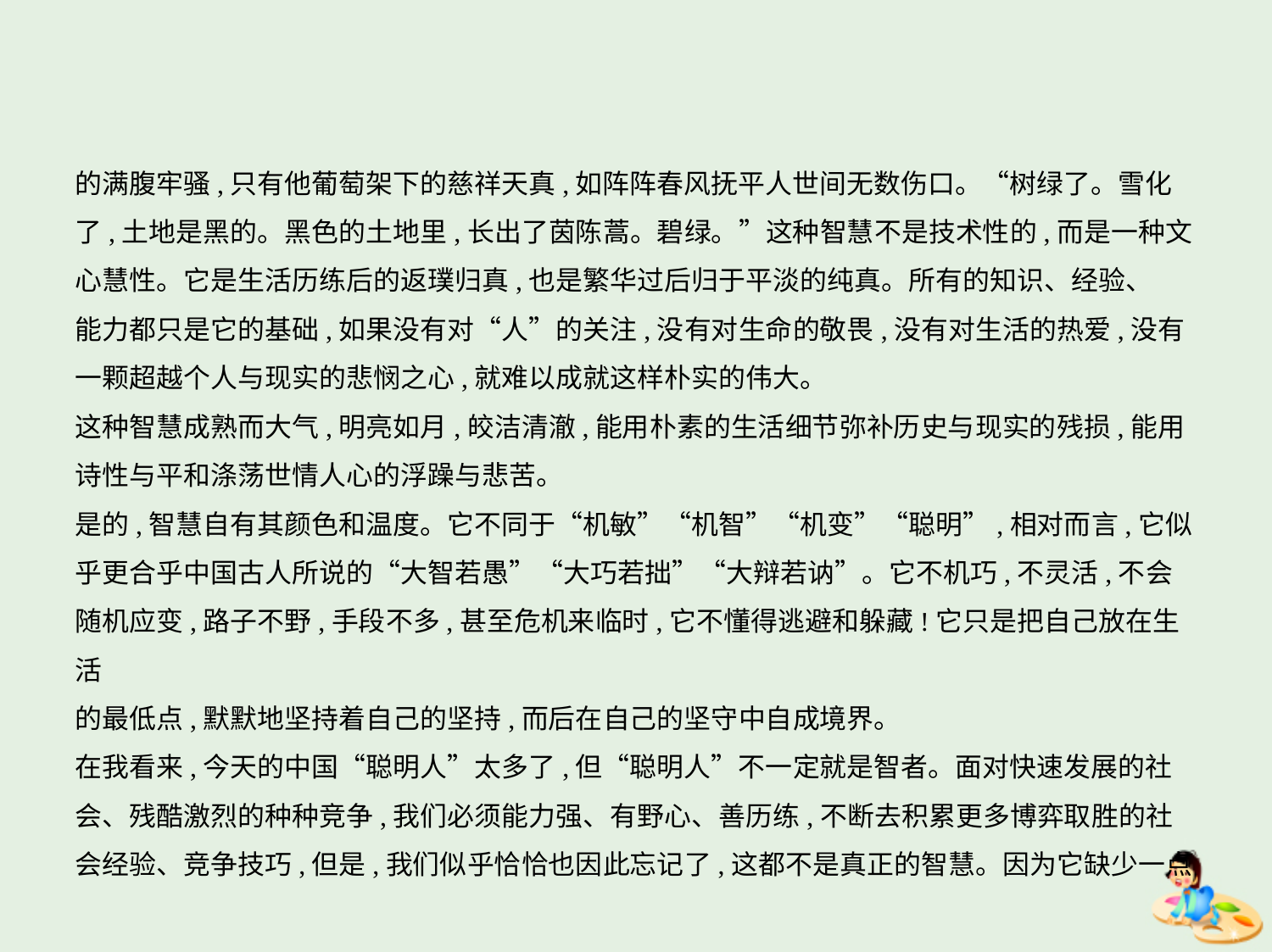

的满腹牢骚,只有他葡萄架下的慈祥天真,如阵阵春风抚平人世间无数伤口。“树绿了。雪化
了,土地是黑的。黑色的土地里,长出了茵陈蒿。碧绿。”这种智慧不是技术性的,而是一种文
心慧性。它是生活历练后的返璞归真,也是繁华过后归于平淡的纯真。所有的知识、经验、
能力都只是它的基础,如果没有对“人”的关注,没有对生命的敬畏,没有对生活的热爱,没有
一颗超越个人与现实的悲悯之心,就难以成就这样朴实的伟大。
这种智慧成熟而大气,明亮如月,皎洁清澈,能用朴素的生活细节弥补历史与现实的残损,能用
诗性与平和涤荡世情人心的浮躁与悲苦。
是的,智慧自有其颜色和温度。它不同于“机敏”“机智”“机变”“聪明”,相对而言,它似
乎更合乎中国古人所说的“大智若愚”“大巧若拙”“大辩若讷”。它不机巧,不灵活,不会
随机应变,路子不野,手段不多,甚至危机来临时,它不懂得逃避和躲藏!它只是把自己放在生活
的最低点,默默地坚持着自己的坚持,而后在自己的坚守中自成境界。
在我看来,今天的中国“聪明人”太多了,但“聪明人”不一定就是智者。面对快速发展的社
会、残酷激烈的种种竞争,我们必须能力强、有野心、善历练,不断去积累更多博弈取胜的社
会经验、竞争技巧,但是,我们似乎恰恰也因此忘记了,这都不是真正的智慧。因为它缺少一点